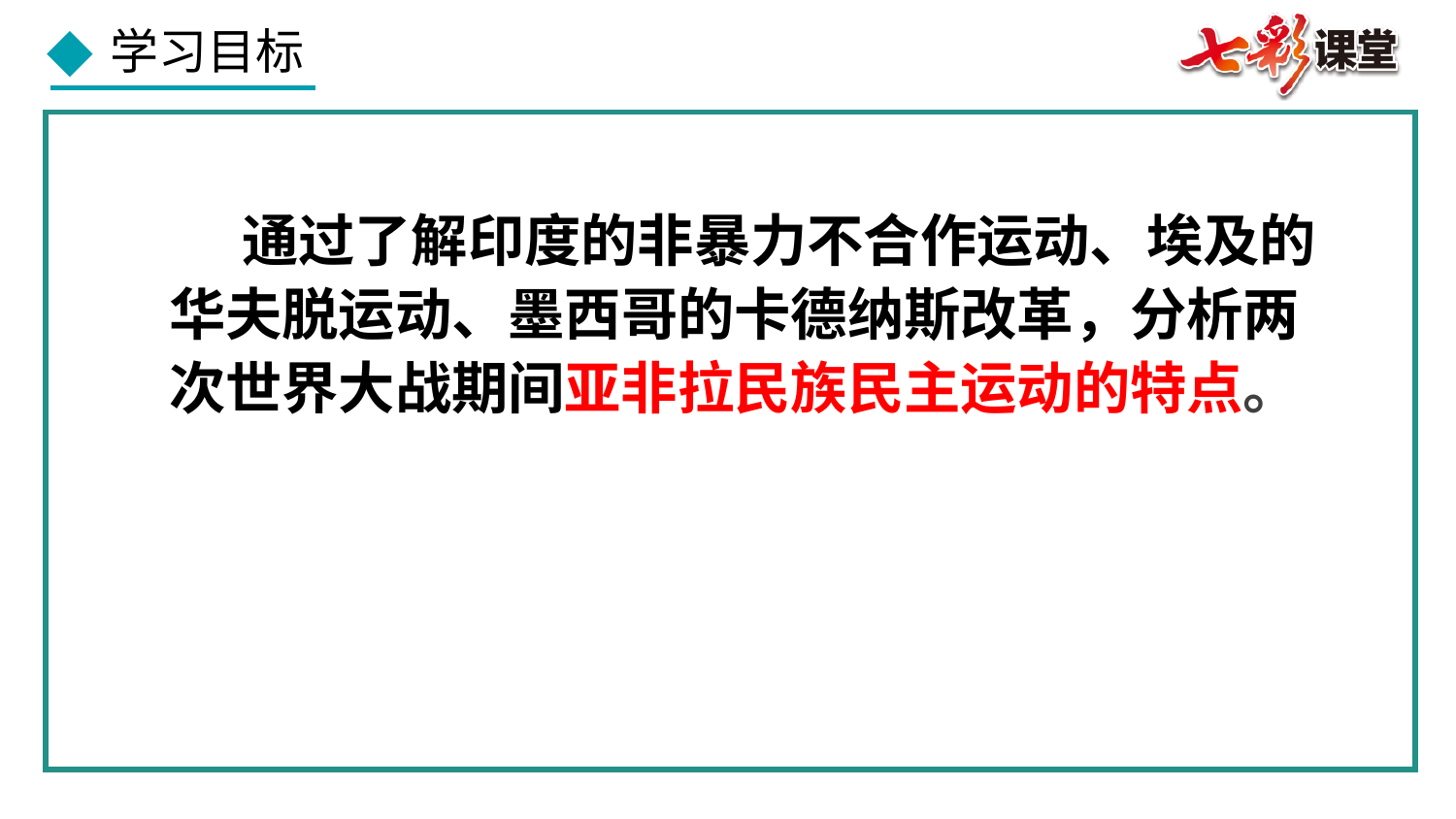

通过了解印度的非暴力不合作运动、埃及的华夫脱运动、墨西哥的卡德纳斯改革，分析两次世界大战期间亚非拉民族民主运动的特点。